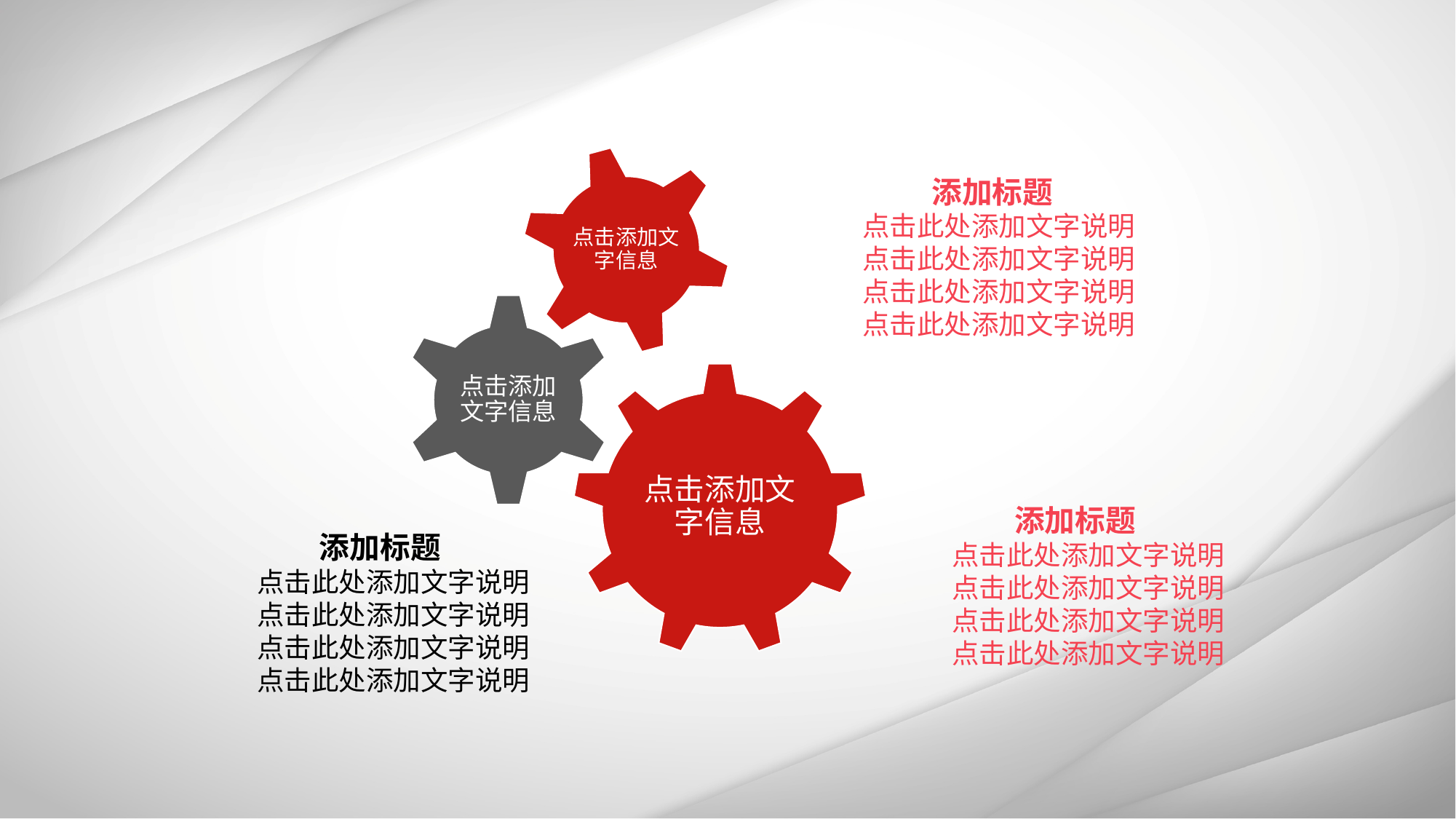

点击添加文字信息
         添加标题
点击此处添加文字说明
点击此处添加文字说明点击此处添加文字说明
点击此处添加文字说明
点击添加文字信息
点击添加文字信息
        添加标题
点击此处添加文字说明
点击此处添加文字说明点击此处添加文字说明
点击此处添加文字说明
        添加标题
点击此处添加文字说明
点击此处添加文字说明点击此处添加文字说明
点击此处添加文字说明